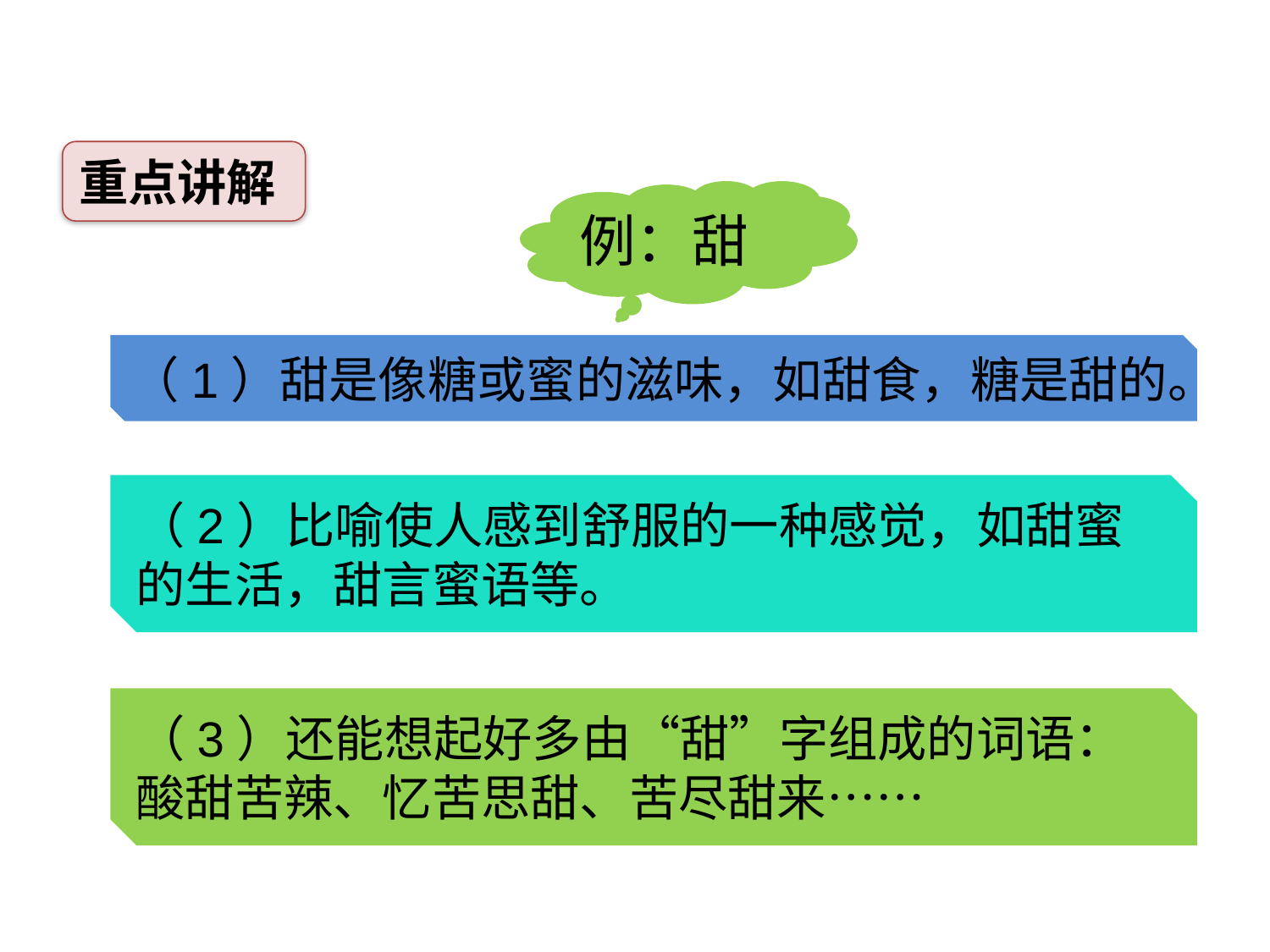

重点讲解
例：甜
（1）甜是像糖或蜜的滋味，如甜食，糖是甜的。
（2）比喻使人感到舒服的一种感觉，如甜蜜的生活，甜言蜜语等。
（3）还能想起好多由“甜”字组成的词语：酸甜苦辣、忆苦思甜、苦尽甜来……